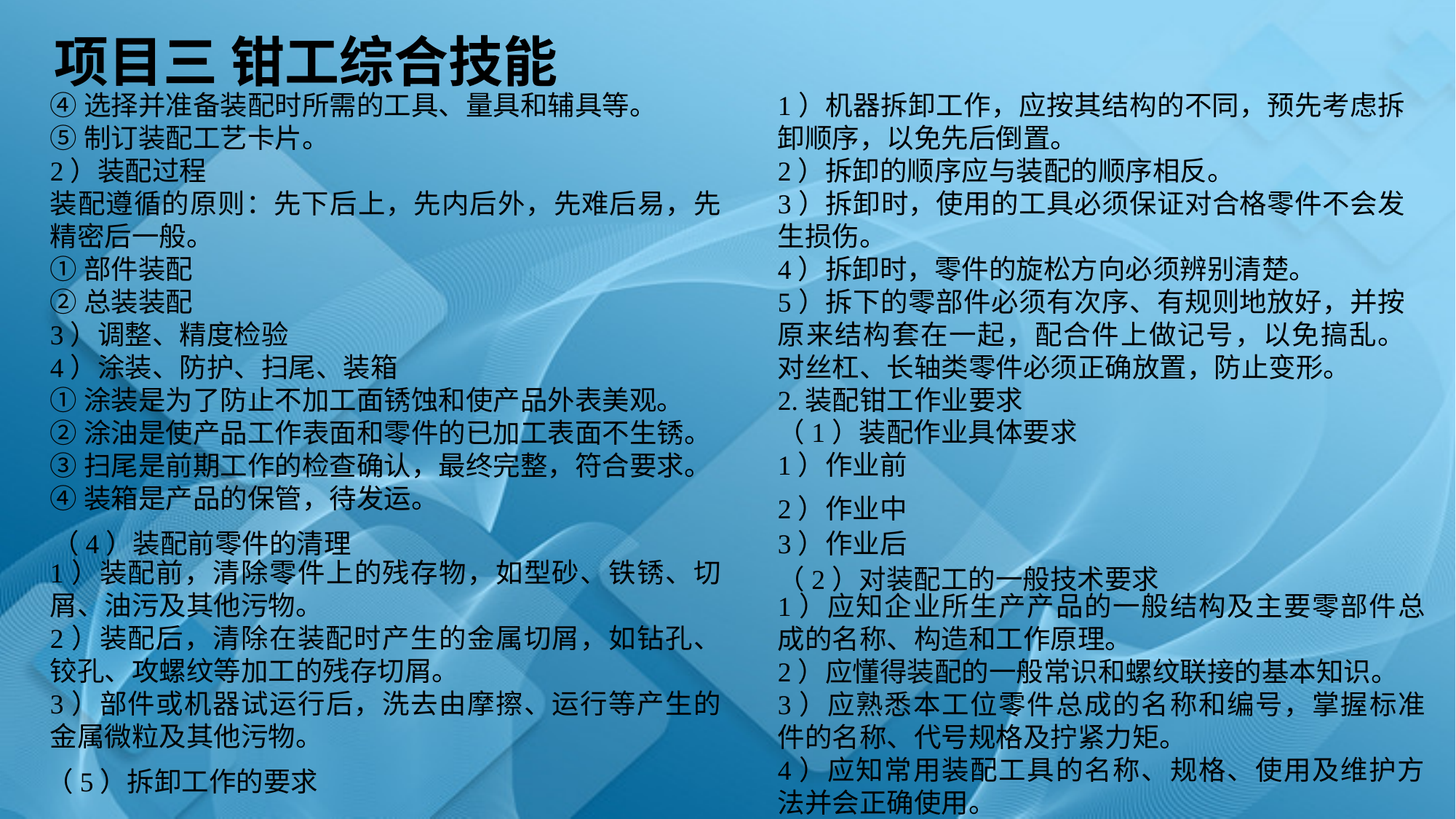

项目三 钳工综合技能
④选择并准备装配时所需的工具、量具和辅具等。
⑤制订装配工艺卡片。
2）装配过程
装配遵循的原则：先下后上，先内后外，先难后易，先精密后一般。
①部件装配
②总装装配
3）调整、精度检验
4）涂装、防护、扫尾、装箱
①涂装是为了防止不加工面锈蚀和使产品外表美观。
②涂油是使产品工作表面和零件的已加工表面不生锈。
③扫尾是前期工作的检查确认，最终完整，符合要求。
④装箱是产品的保管，待发运。
1）机器拆卸工作，应按其结构的不同，预先考虑拆卸顺序，以免先后倒置。
2）拆卸的顺序应与装配的顺序相反。
3）拆卸时，使用的工具必须保证对合格零件不会发生损伤。
4）拆卸时，零件的旋松方向必须辨别清楚。
5）拆下的零部件必须有次序、有规则地放好，并按原来结构套在一起，配合件上做记号，以免搞乱。对丝杠、长轴类零件必须正确放置，防止变形。
2.装配钳工作业要求
（1）装配作业具体要求
1）作业前
2）作业中
（4）装配前零件的清理
3）作业后
（2）对装配工的一般技术要求
1）装配前，清除零件上的残存物，如型砂、铁锈、切屑、油污及其他污物。
2）装配后，清除在装配时产生的金属切屑，如钻孔、铰孔、攻螺纹等加工的残存切屑。
3）部件或机器试运行后，洗去由摩擦、运行等产生的金属微粒及其他污物。
1）应知企业所生产产品的一般结构及主要零部件总成的名称、构造和工作原理。
2）应懂得装配的一般常识和螺纹联接的基本知识。
3）应熟悉本工位零件总成的名称和编号，掌握标准件的名称、代号规格及拧紧力矩。
4）应知常用装配工具的名称、规格、使用及维护方法并会正确使用。
（5）拆卸工作的要求